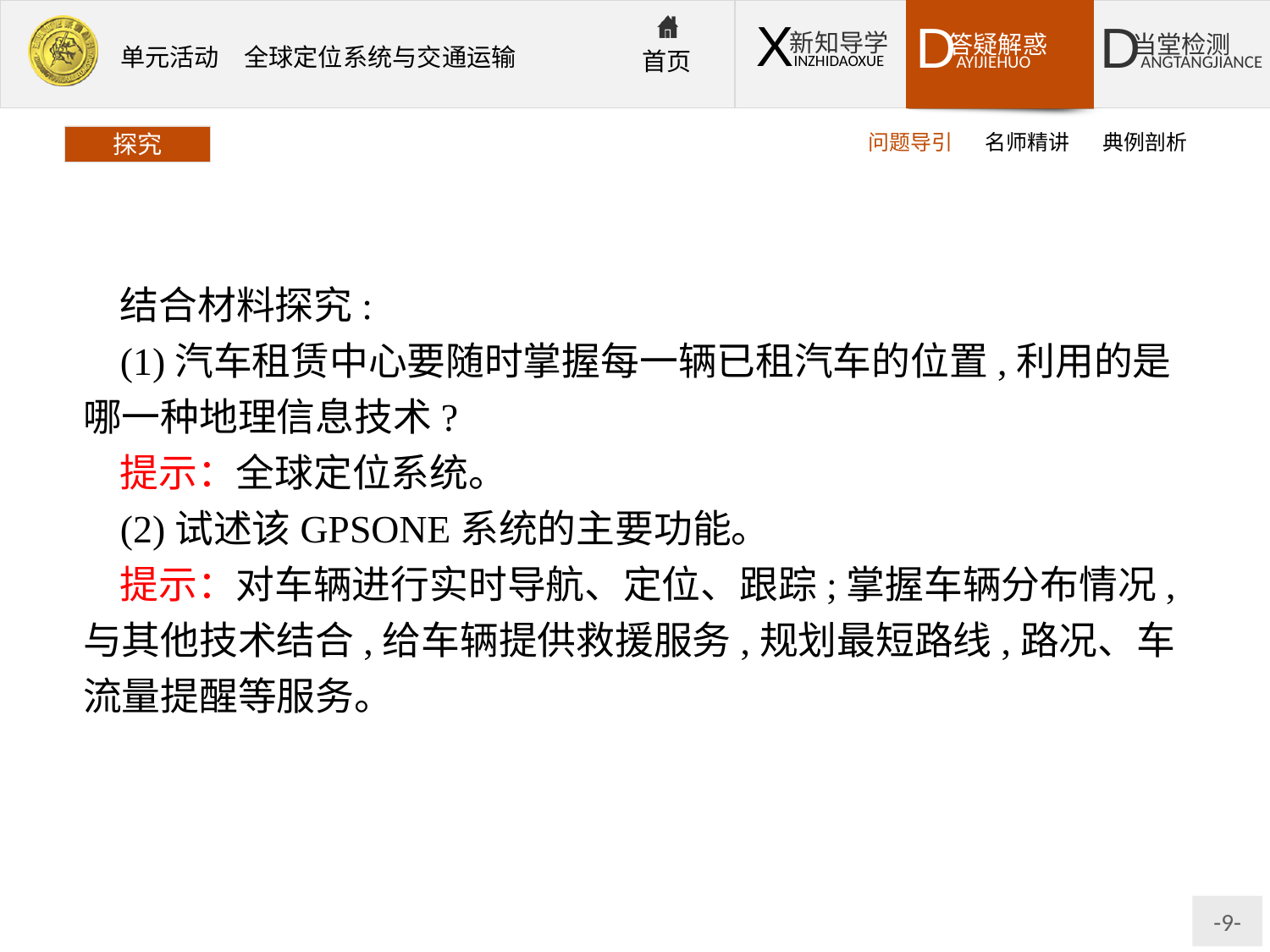

问题导引
名师精讲
典例剖析
探究
结合材料探究:
(1)汽车租赁中心要随时掌握每一辆已租汽车的位置,利用的是哪一种地理信息技术?
提示：全球定位系统。
(2)试述该GPSONE系统的主要功能。
提示：对车辆进行实时导航、定位、跟踪;掌握车辆分布情况,与其他技术结合,给车辆提供救援服务,规划最短路线,路况、车流量提醒等服务。